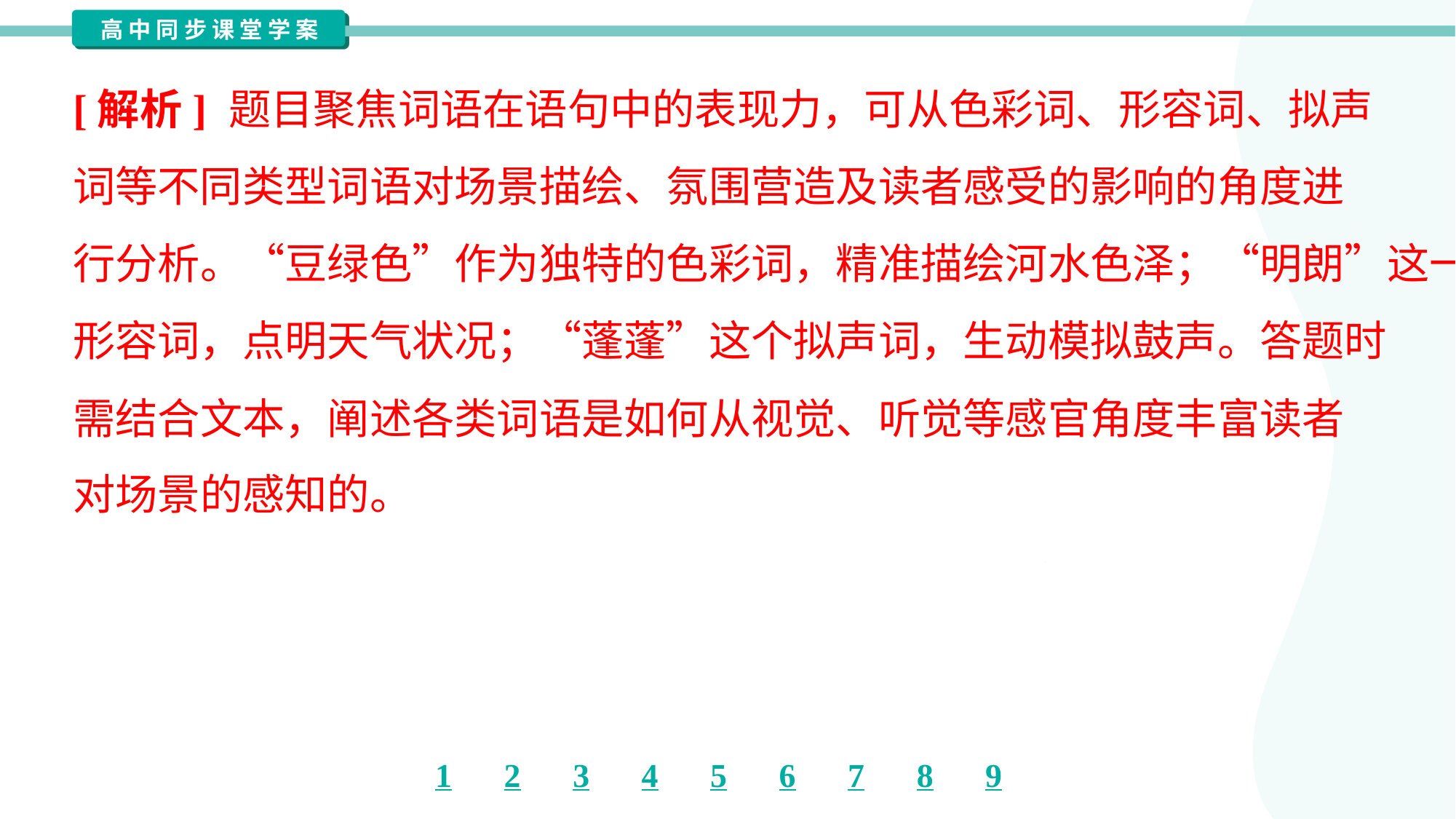

[解析] 题目聚焦词语在语句中的表现力，可从色彩词、形容词、拟声
词等不同类型词语对场景描绘、氛围营造及读者感受的影响的角度进
行分析。“豆绿色”作为独特的色彩词，精准描绘河水色泽；“明朗”这一
形容词，点明天气状况；“蓬蓬”这个拟声词，生动模拟鼓声。答题时
需结合文本，阐述各类词语是如何从视觉、听觉等感官角度丰富读者
对场景的感知的。